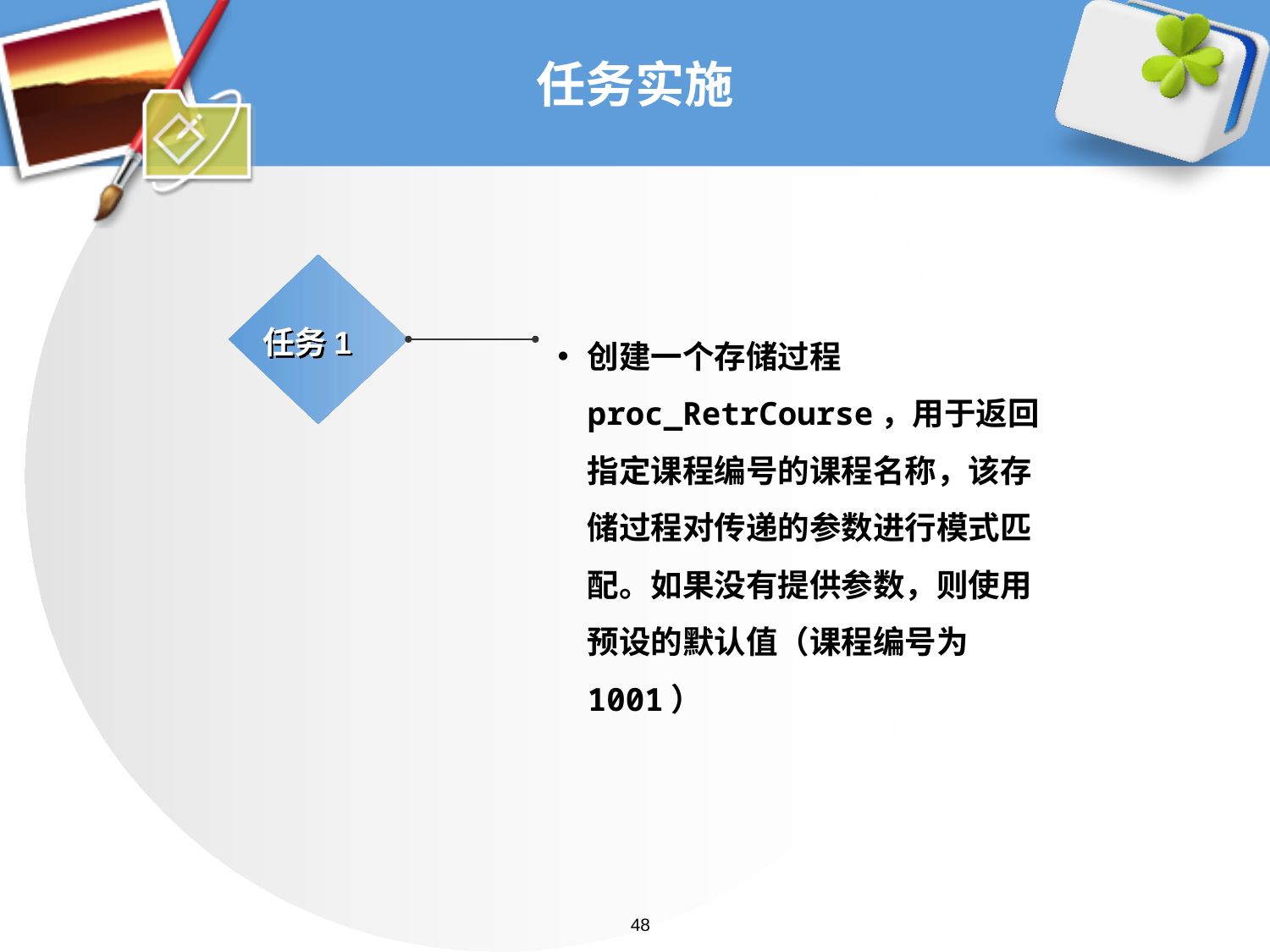

# 任务实施

创建一个存储过程proc_RetrCourse，用于返回指定课程编号的课程名称，该存储过程对传递的参数进行模式匹配。如果没有提供参数，则使用预设的默认值（课程编号为1001）
任务1
48